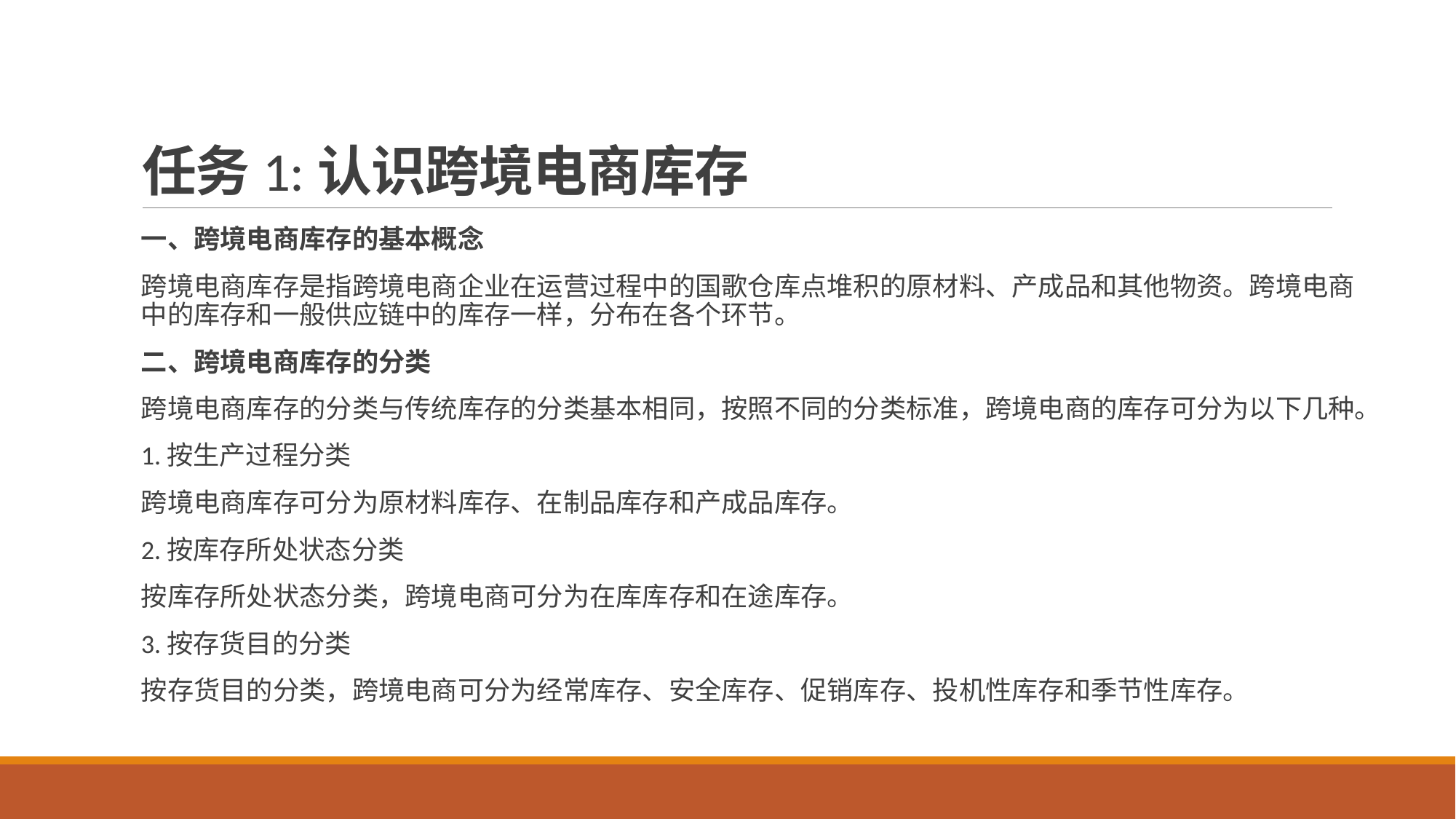

# 任务1:认识跨境电商库存
一、跨境电商库存的基本概念
跨境电商库存是指跨境电商企业在运营过程中的国歌仓库点堆积的原材料、产成品和其他物资。跨境电商中的库存和一般供应链中的库存一样，分布在各个环节。
二、跨境电商库存的分类
跨境电商库存的分类与传统库存的分类基本相同，按照不同的分类标准，跨境电商的库存可分为以下几种。
1.按生产过程分类
跨境电商库存可分为原材料库存、在制品库存和产成品库存。
2.按库存所处状态分类
按库存所处状态分类，跨境电商可分为在库库存和在途库存。
3.按存货目的分类
按存货目的分类，跨境电商可分为经常库存、安全库存、促销库存、投机性库存和季节性库存。